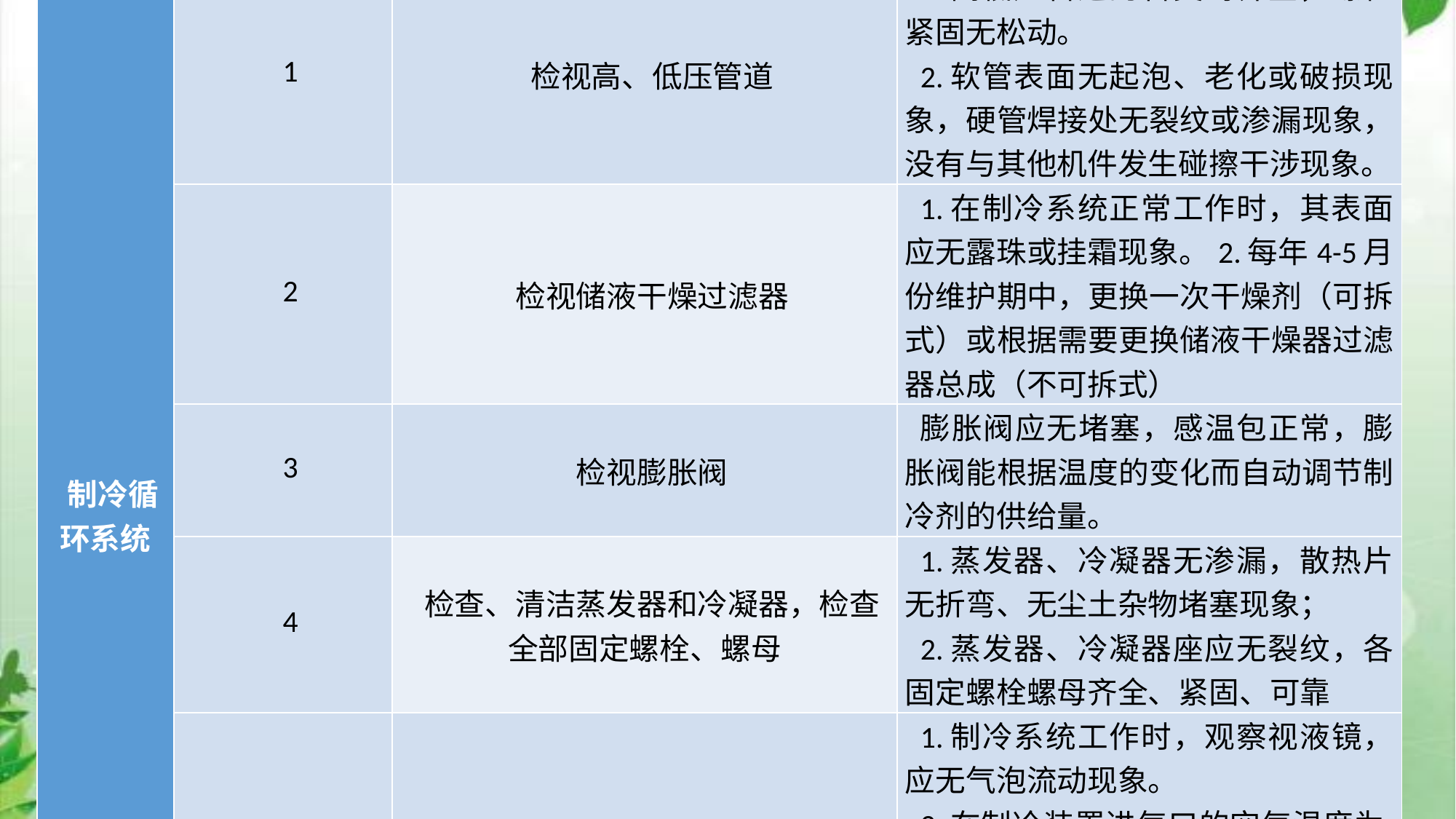

| 类别 | 序号 | 作业项目 | 技术要求 |
| --- | --- | --- | --- |
| 制冷循环系统 | 1 | 检视高、低压管道 | 1.高低压管道的管类码齐全，螺栓紧固无松动。 2.软管表面无起泡、老化或破损现象，硬管焊接处无裂纹或渗漏现象，没有与其他机件发生碰擦干涉现象。 |
|  | 2 | 检视储液干燥过滤器 | 1.在制冷系统正常工作时，其表面应无露珠或挂霜现象。2.每年4-5月份维护期中，更换一次干燥剂（可拆式）或根据需要更换储液干燥器过滤器总成（不可拆式） |
|  | 3 | 检视膨胀阀 | 膨胀阀应无堵塞，感温包正常，膨胀阀能根据温度的变化而自动调节制冷剂的供给量。 |
|  | 4 | 检查、清洁蒸发器和冷凝器，检查全部固定螺栓、螺母 | 1.蒸发器、冷凝器无渗漏，散热片无折弯、无尘土杂物堵塞现象； 2.蒸发器、冷凝器座应无裂纹，各固定螺栓螺母齐全、紧固、可靠 |
|  | 5 | 检视制冷剂量 | 1.制冷系统工作时，观察视液镜，应无气泡流动现象。 2.在制冷装置进气口的空气温度为30-35℃；发动机转速为2000r/min；送风机以最高速旋转和制冷选用最高挡的条件下，系统的工作压力；低压侧为0.147-0.2MPa,高压侧约1.4-1.5 MPa。 |
#